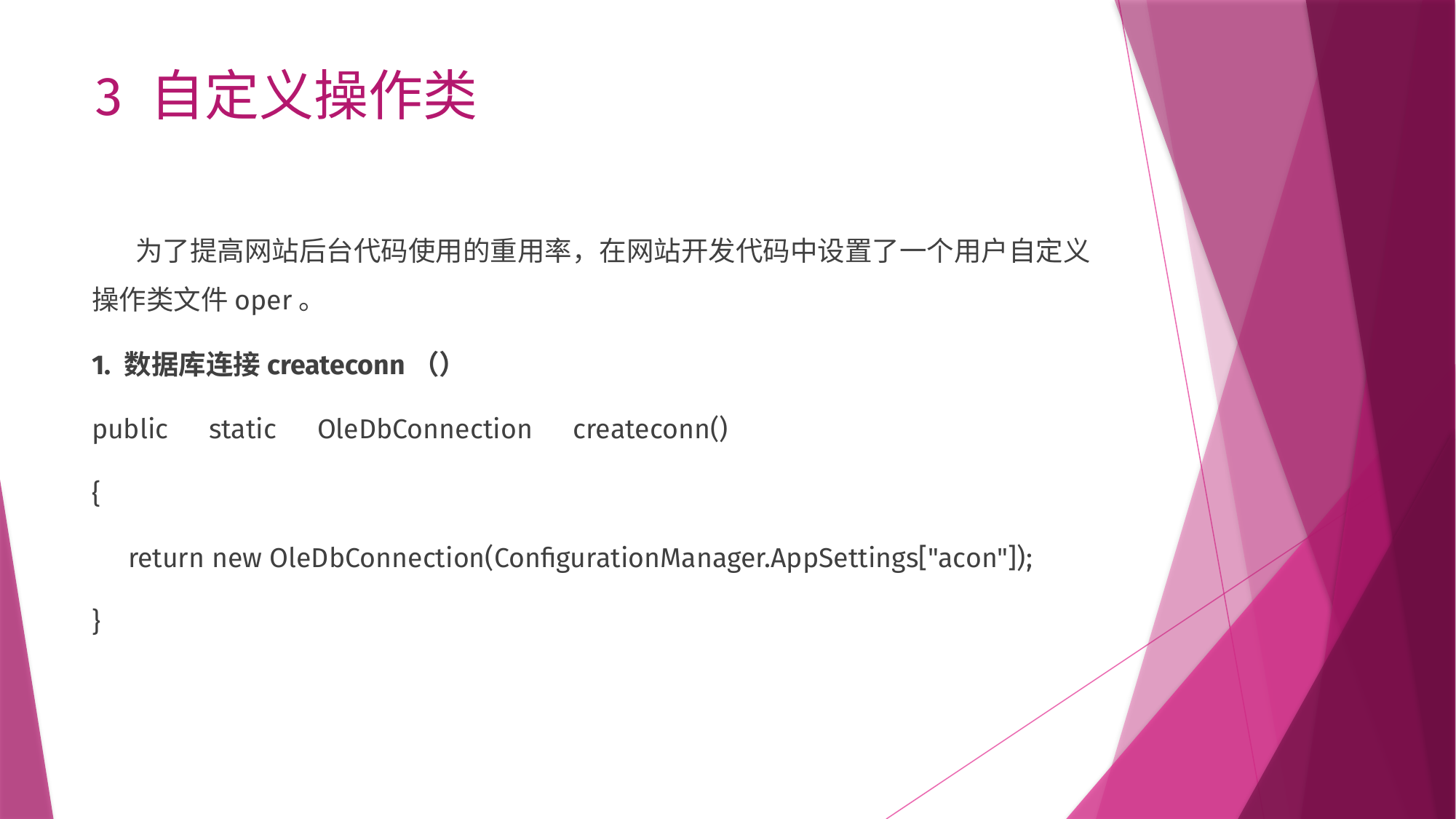

# 3 自定义操作类
      为了提高网站后台代码使用的重用率，在网站开发代码中设置了一个用户自定义操作类文件oper。
1. 数据库连接createconn（）
public　static　OleDbConnection　createconn()
{
     return new OleDbConnection(ConfigurationManager.AppSettings["acon"]);
}